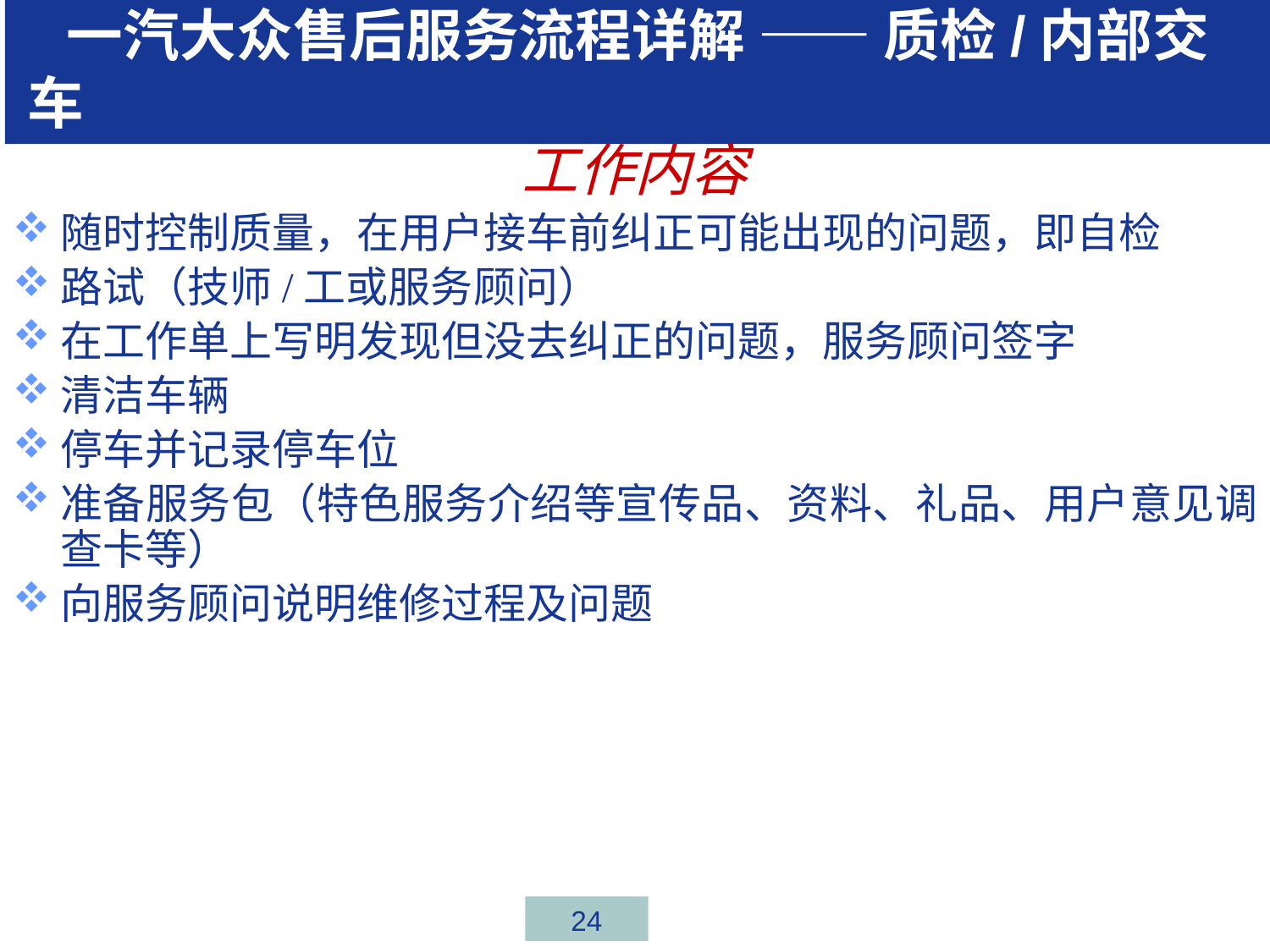

一汽大众售后服务流程详解 —— 质检/内部交车
工作内容
随时控制质量，在用户接车前纠正可能出现的问题，即自检
路试（技师/工或服务顾问）
在工作单上写明发现但没去纠正的问题，服务顾问签字
清洁车辆
停车并记录停车位
准备服务包（特色服务介绍等宣传品、资料、礼品、用户意见调查卡等）
向服务顾问说明维修过程及问题

24